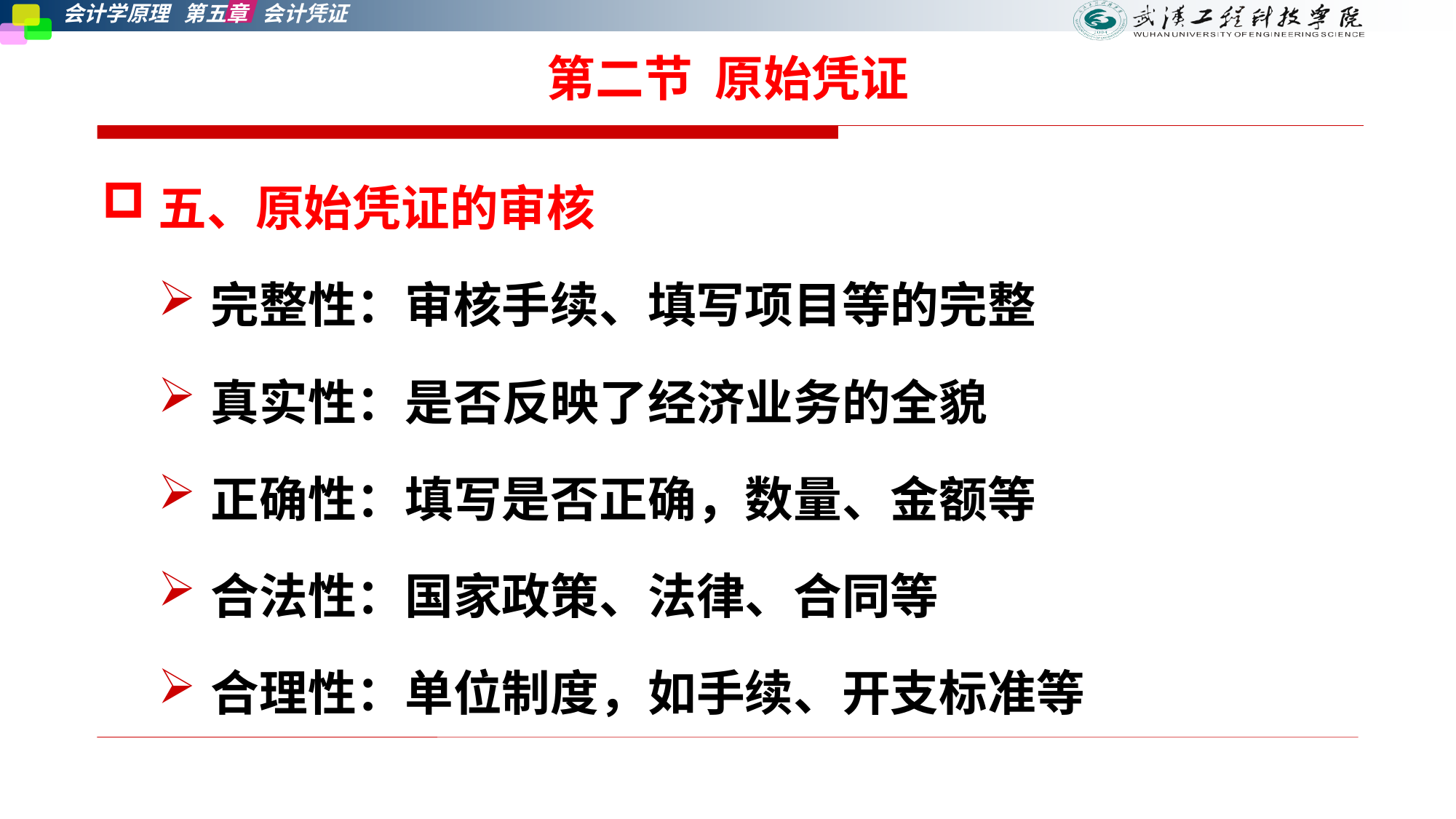

# 第二节  原始凭证
五、原始凭证的审核
完整性：审核手续、填写项目等的完整
真实性：是否反映了经济业务的全貌
正确性：填写是否正确，数量、金额等
合法性：国家政策、法律、合同等
合理性：单位制度，如手续、开支标准等